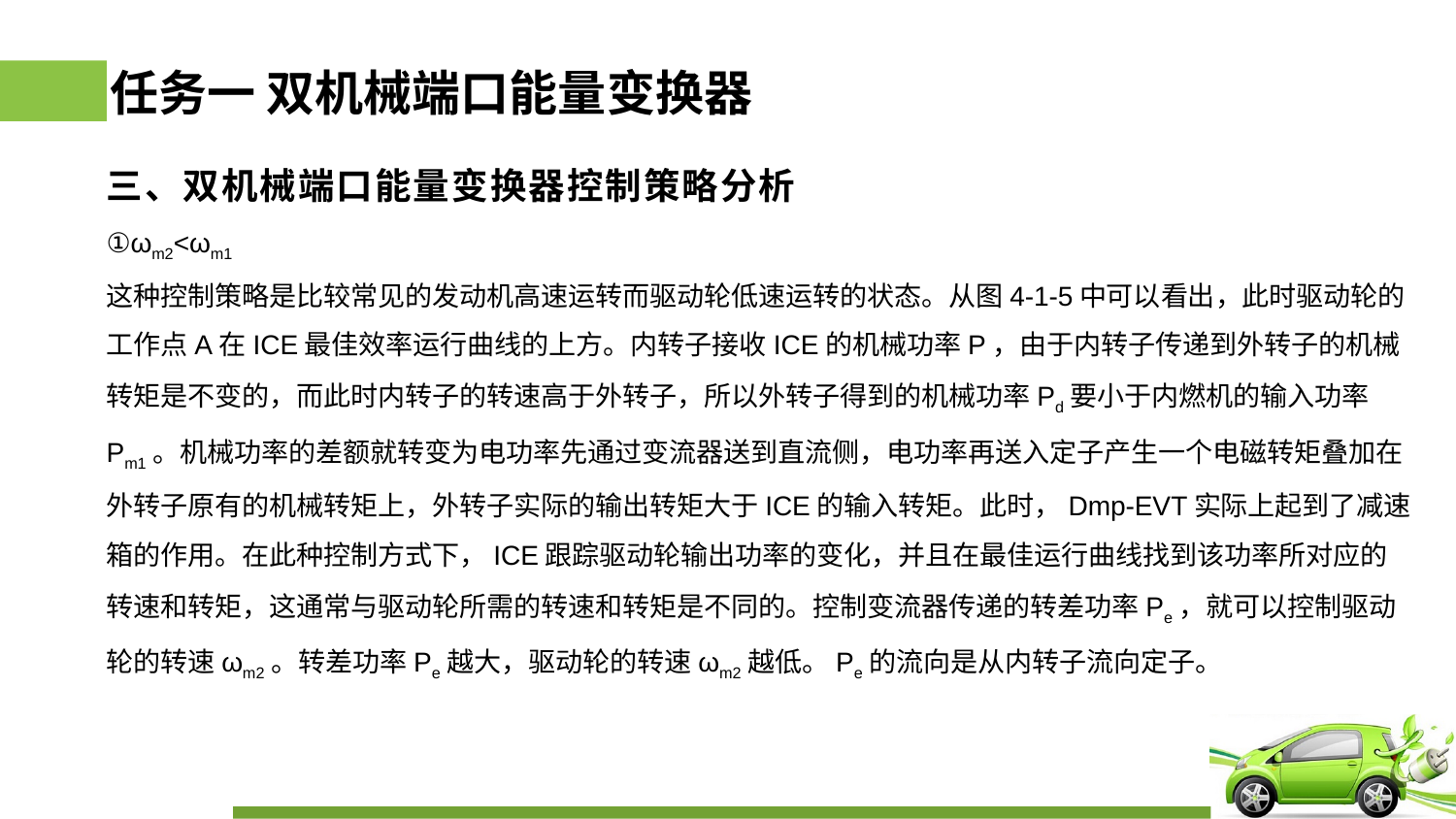

# 任务一 双机械端口能量变换器
三、双机械端口能量变换器控制策略分析
①ωm2<ωm1
这种控制策略是比较常见的发动机高速运转而驱动轮低速运转的状态。从图4-1-5中可以看出，此时驱动轮的工作点A在ICE最佳效率运行曲线的上方。内转子接收ICE的机械功率P，由于内转子传递到外转子的机械转矩是不变的，而此时内转子的转速高于外转子，所以外转子得到的机械功率Pd要小于内燃机的输入功率Pm1。机械功率的差额就转变为电功率先通过变流器送到直流侧，电功率再送入定子产生一个电磁转矩叠加在外转子原有的机械转矩上，外转子实际的输出转矩大于ICE的输入转矩。此时，Dmp-EVT实际上起到了减速箱的作用。在此种控制方式下，ICE跟踪驱动轮输出功率的变化，并且在最佳运行曲线找到该功率所对应的转速和转矩，这通常与驱动轮所需的转速和转矩是不同的。控制变流器传递的转差功率Pe，就可以控制驱动轮的转速ωm2。转差功率Pe越大，驱动轮的转速ωm2越低。Pe的流向是从内转子流向定子。